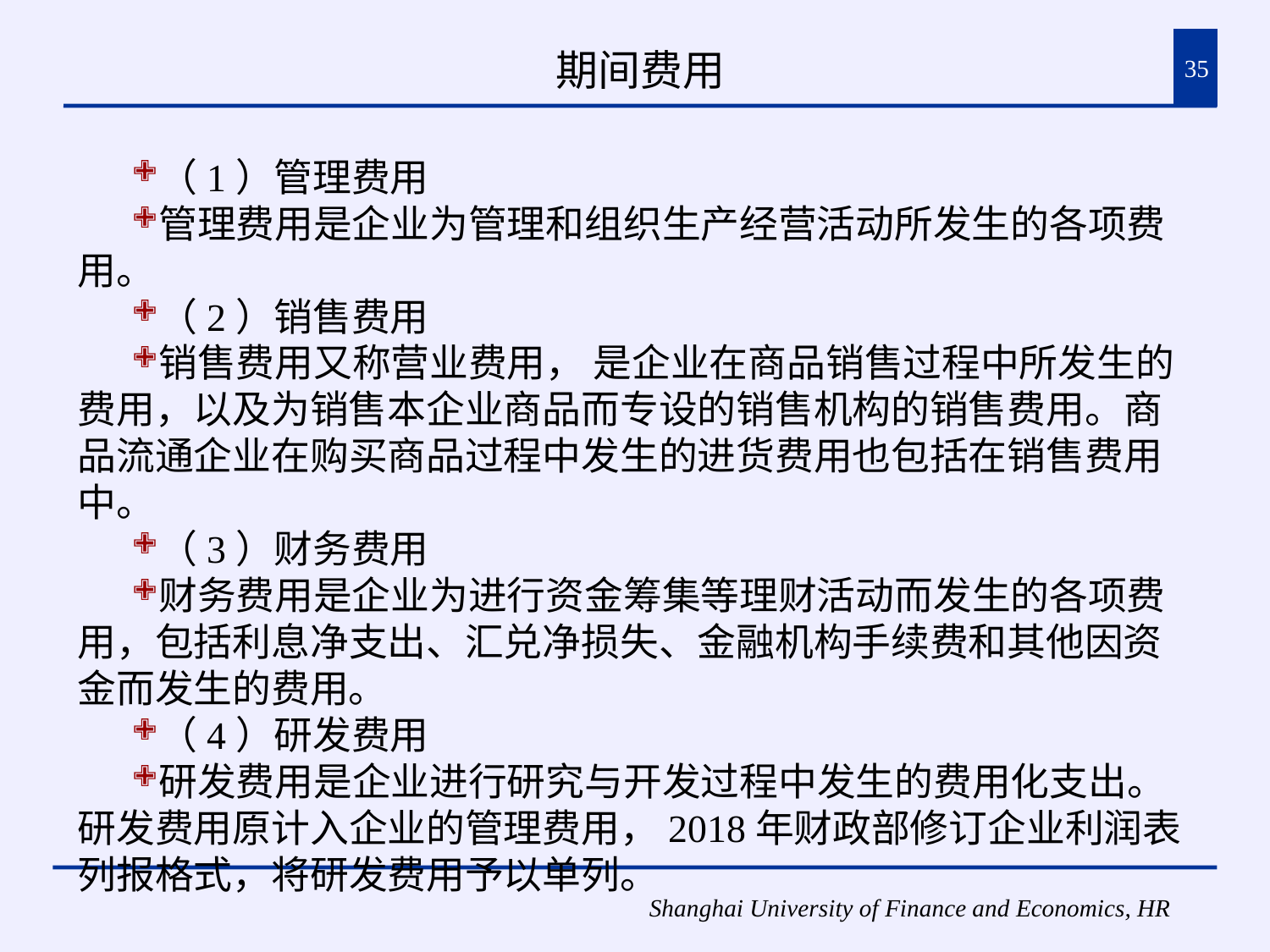

# 期间费用
35
（1）管理费用
管理费用是企业为管理和组织生产经营活动所发生的各项费用。
（2）销售费用
销售费用又称营业费用， 是企业在商品销售过程中所发生的费用，以及为销售本企业商品而专设的销售机构的销售费用。商品流通企业在购买商品过程中发生的进货费用也包括在销售费用中。
（3）财务费用
财务费用是企业为进行资金筹集等理财活动而发生的各项费用，包括利息净支出、汇兑净损失、金融机构手续费和其他因资金而发生的费用。
（4）研发费用
研发费用是企业进行研究与开发过程中发生的费用化支出。研发费用原计入企业的管理费用，2018年财政部修订企业利润表列报格式，将研发费用予以单列。